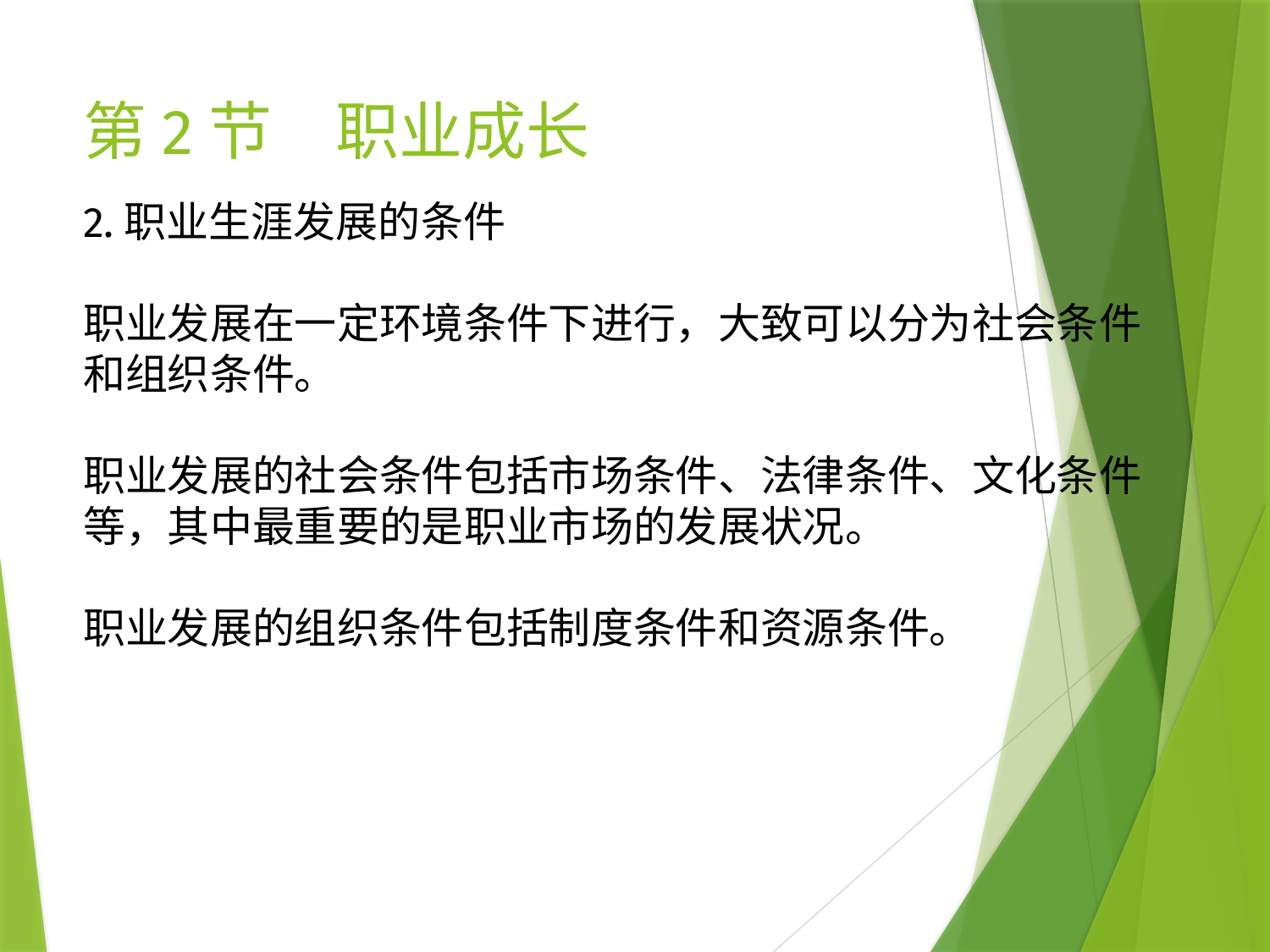

# 第2节　职业成长
2.职业生涯发展的条件

职业发展在一定环境条件下进行，大致可以分为社会条件和组织条件。

职业发展的社会条件包括市场条件、法律条件、文化条件等，其中最重要的是职业市场的发展状况。

职业发展的组织条件包括制度条件和资源条件。